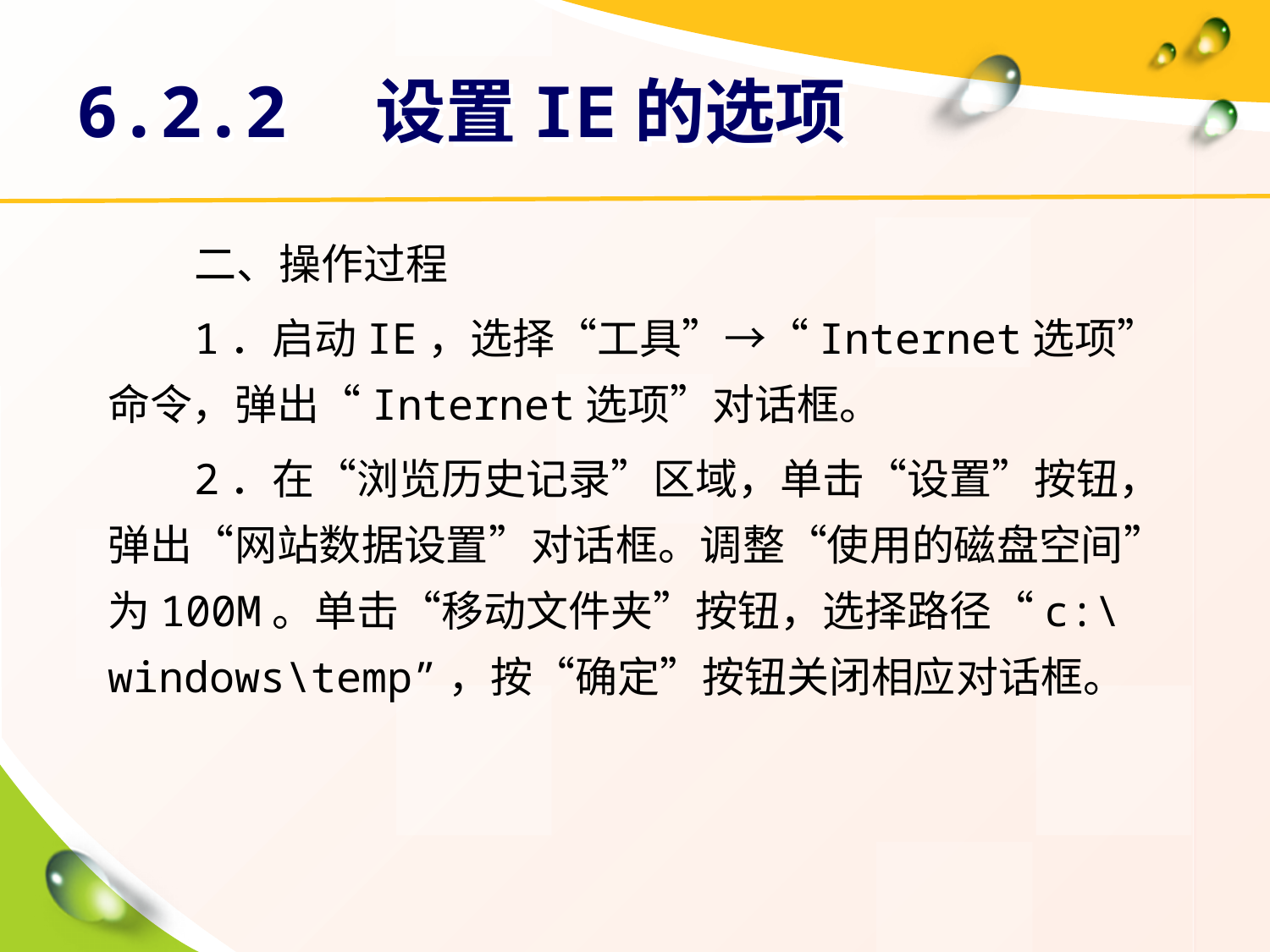

# 6.2.2　设置IE的选项
二、操作过程
1．启动IE，选择“工具”→“Internet选项”命令，弹出“Internet选项”对话框。
2．在“浏览历史记录”区域，单击“设置”按钮，弹出“网站数据设置”对话框。调整“使用的磁盘空间”为100M。单击“移动文件夹”按钮，选择路径“c:\windows\temp”，按“确定”按钮关闭相应对话框。